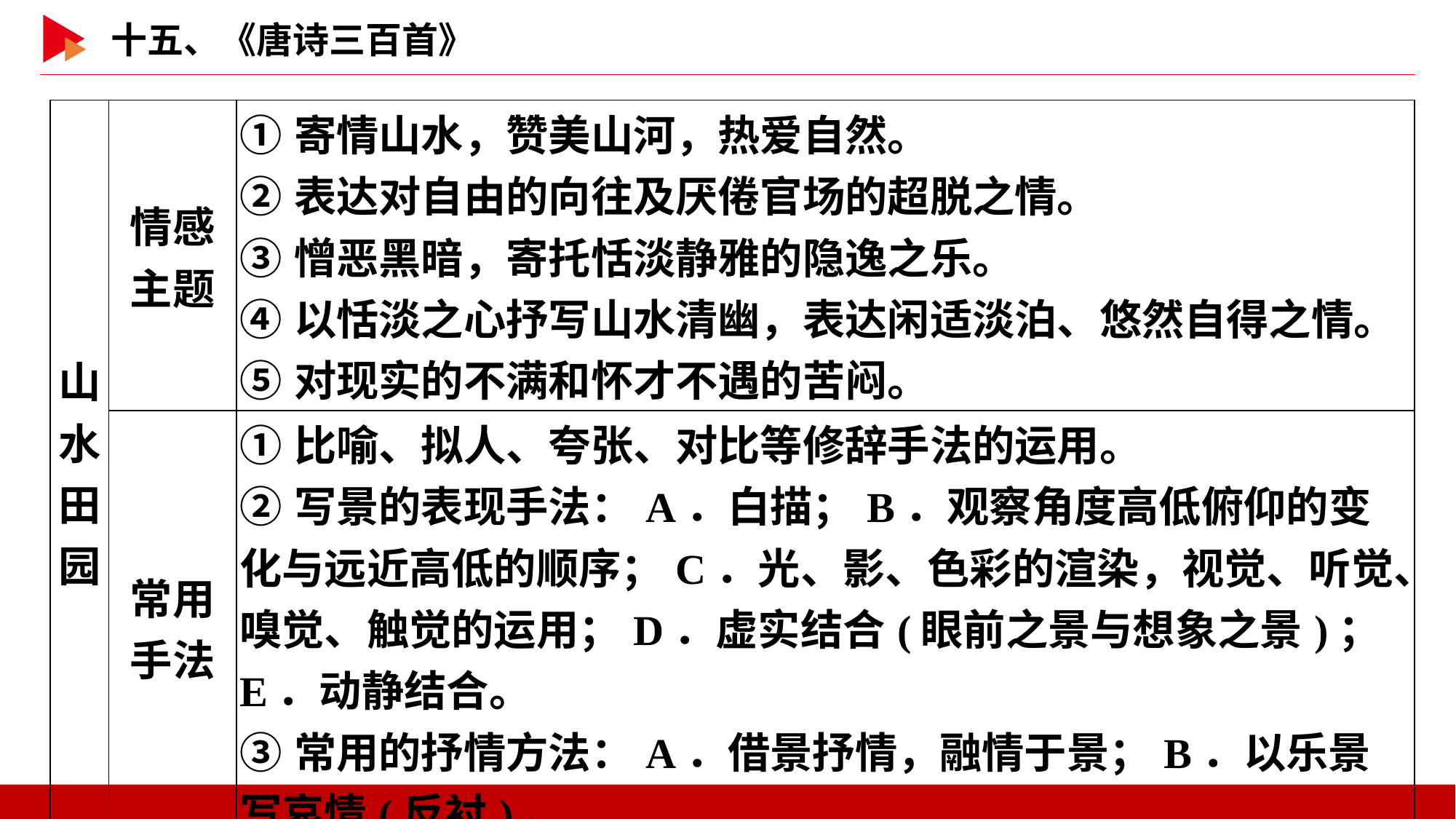

| 山水 田园 | 情感 主题 | ①寄情山水，赞美山河，热爱自然。 ②表达对自由的向往及厌倦官场的超脱之情。 ③憎恶黑暗，寄托恬淡静雅的隐逸之乐。 ④以恬淡之心抒写山水清幽，表达闲适淡泊、悠然自得之情。 ⑤对现实的不满和怀才不遇的苦闷。 |
| --- | --- | --- |
|  | 常用 手法 | ①比喻、拟人、夸张、对比等修辞手法的运用。 ②写景的表现手法：A．白描；B．观察角度高低俯仰的变化与远近高低的顺序；C．光、影、色彩的渲染，视觉、听觉、嗅觉、触觉的运用；D．虚实结合(眼前之景与想象之景)；E．动静结合。 ③常用的抒情方法：A．借景抒情，融情于景；B．以乐景写哀情(反衬)。 |